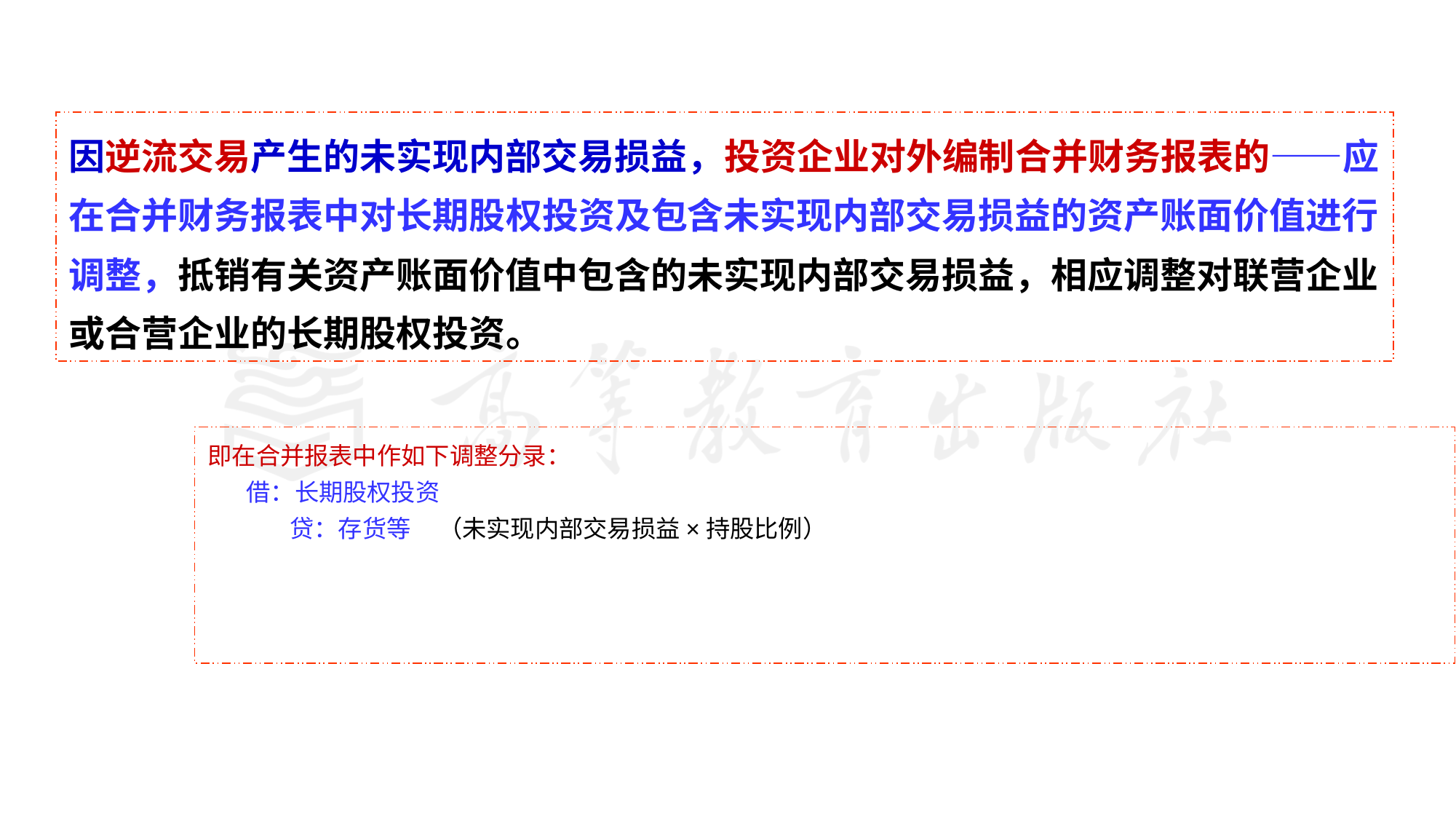

因逆流交易产生的未实现内部交易损益，投资企业对外编制合并财务报表的——应在合并财务报表中对长期股权投资及包含未实现内部交易损益的资产账面价值进行调整，抵销有关资产账面价值中包含的未实现内部交易损益，相应调整对联营企业或合营企业的长期股权投资。
即在合并报表中作如下调整分录：
      借：长期股权投资
              贷：存货等     （未实现内部交易损益×持股比例）